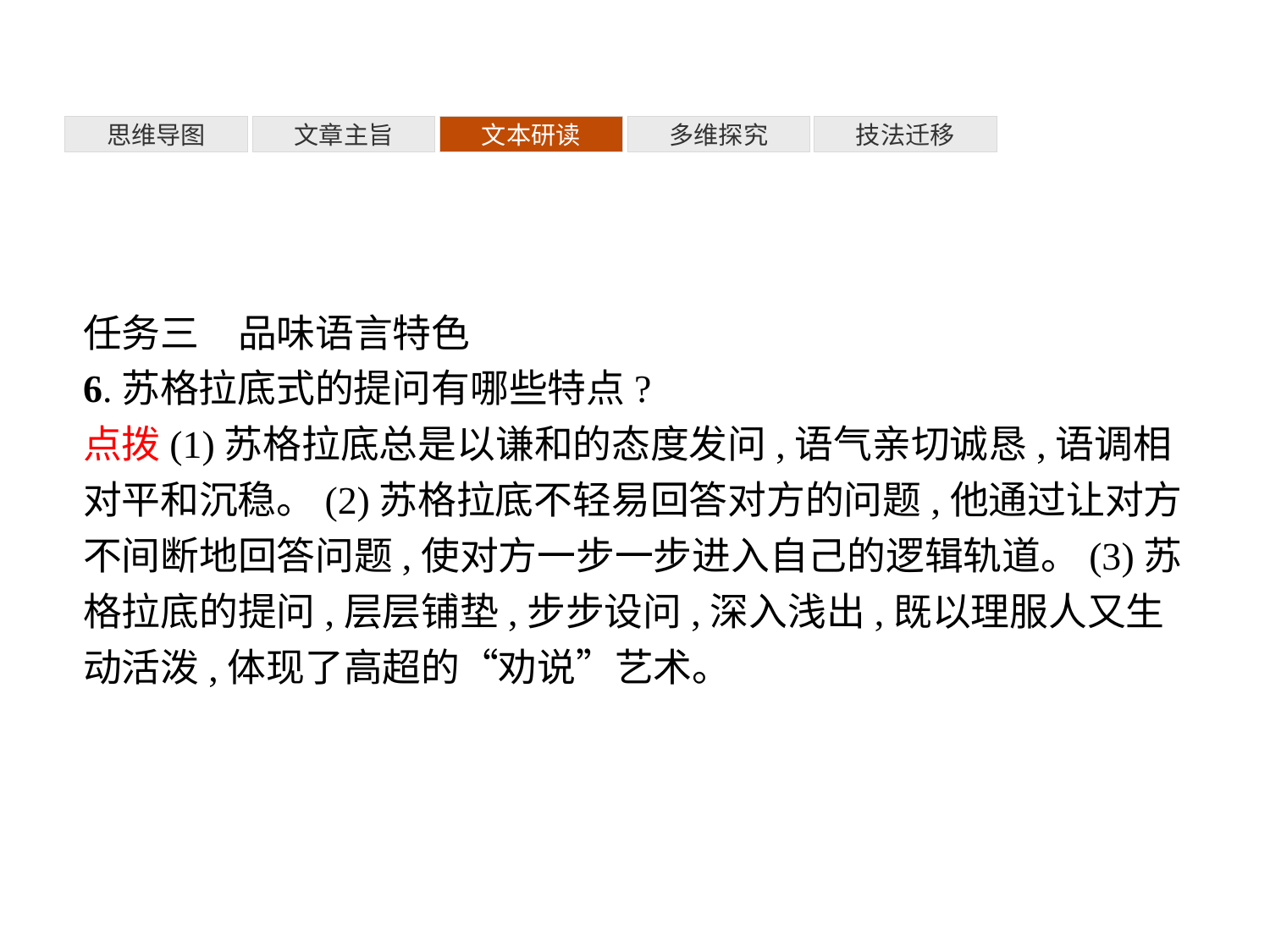

多维探究
思维导图
文章主旨
文本研读
技法迁移
任务三　品味语言特色
6.苏格拉底式的提问有哪些特点?
点拨(1)苏格拉底总是以谦和的态度发问,语气亲切诚恳,语调相对平和沉稳。(2)苏格拉底不轻易回答对方的问题,他通过让对方不间断地回答问题,使对方一步一步进入自己的逻辑轨道。(3)苏格拉底的提问,层层铺垫,步步设问,深入浅出,既以理服人又生动活泼,体现了高超的“劝说”艺术。